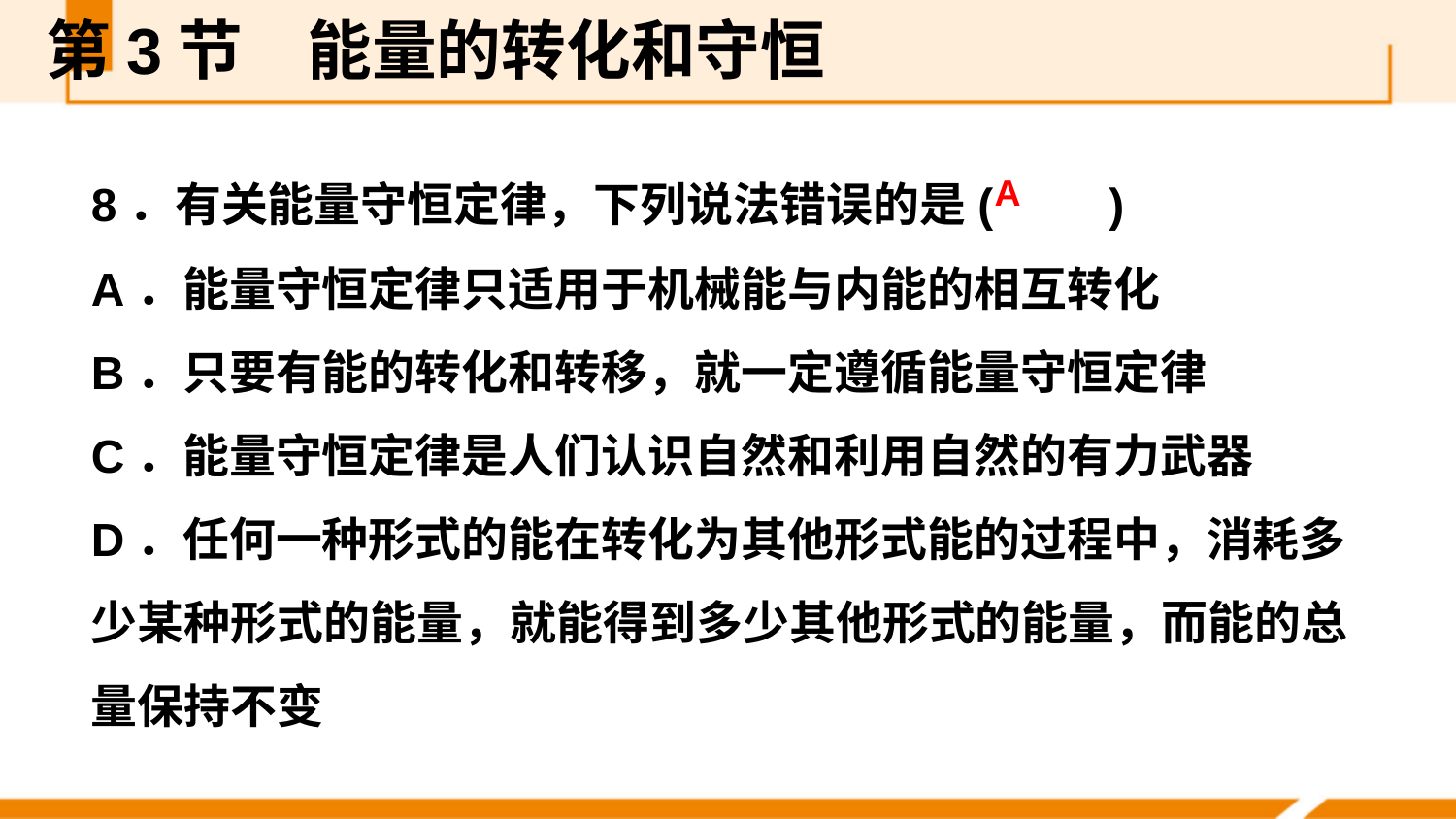

第3节　能量的转化和守恒
8．有关能量守恒定律，下列说法错误的是(　　)
A．能量守恒定律只适用于机械能与内能的相互转化
B．只要有能的转化和转移，就一定遵循能量守恒定律
C．能量守恒定律是人们认识自然和利用自然的有力武器
D．任何一种形式的能在转化为其他形式能的过程中，消耗多少某种形式的能量，就能得到多少其他形式的能量，而能的总量保持不变
A